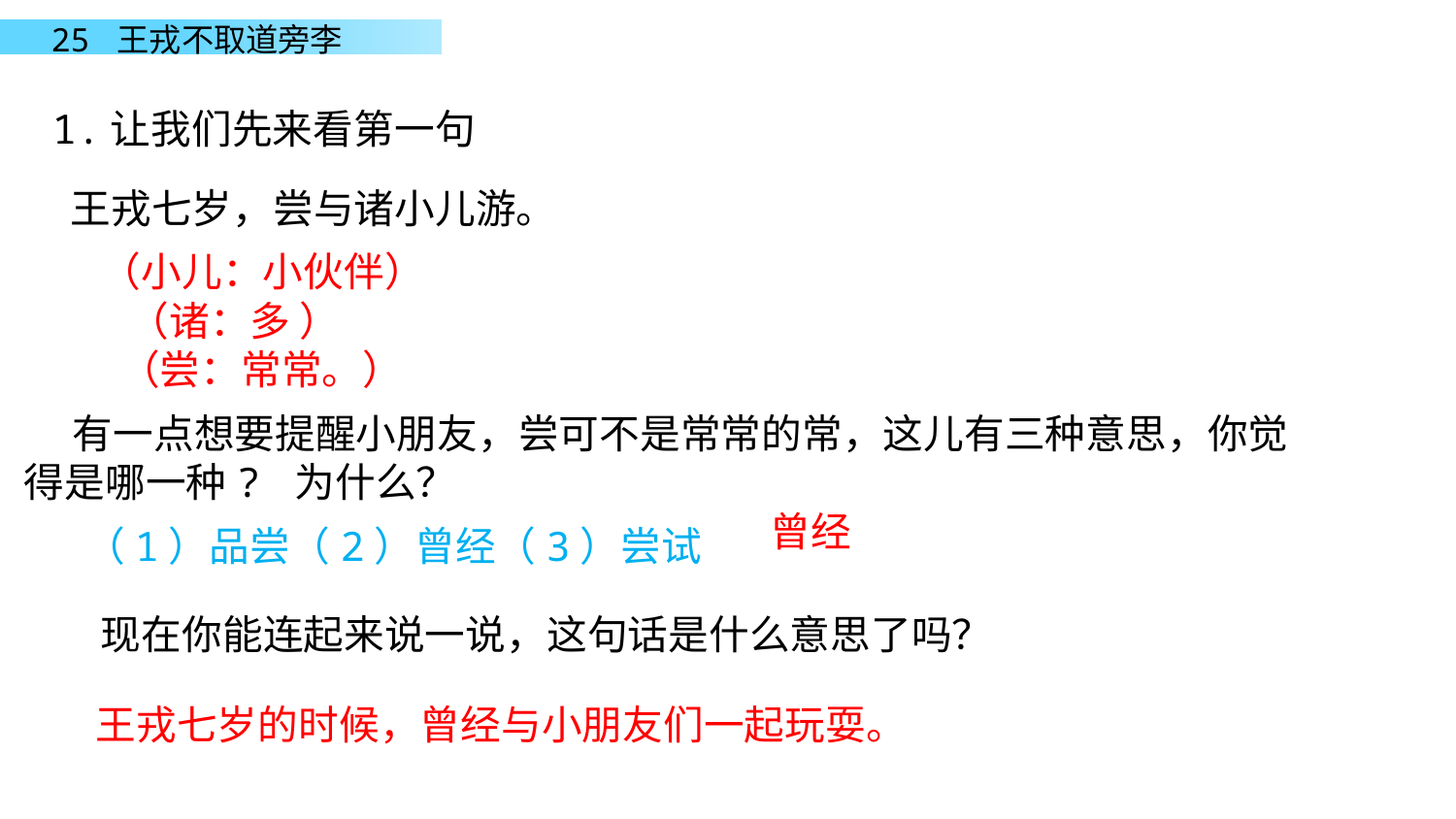

1.让我们先来看第一句
王戎七岁，尝与诸小儿游。
（小儿：小伙伴）
  （诸：多 ）
 （尝：常常。）
有一点想要提醒小朋友，尝可不是常常的常，这儿有三种意思，你觉得是哪一种? 为什么？
曾经
（1）品尝（2）曾经（3）尝试
现在你能连起来说一说，这句话是什么意思了吗？
王戎七岁的时候，曾经与小朋友们一起玩耍。